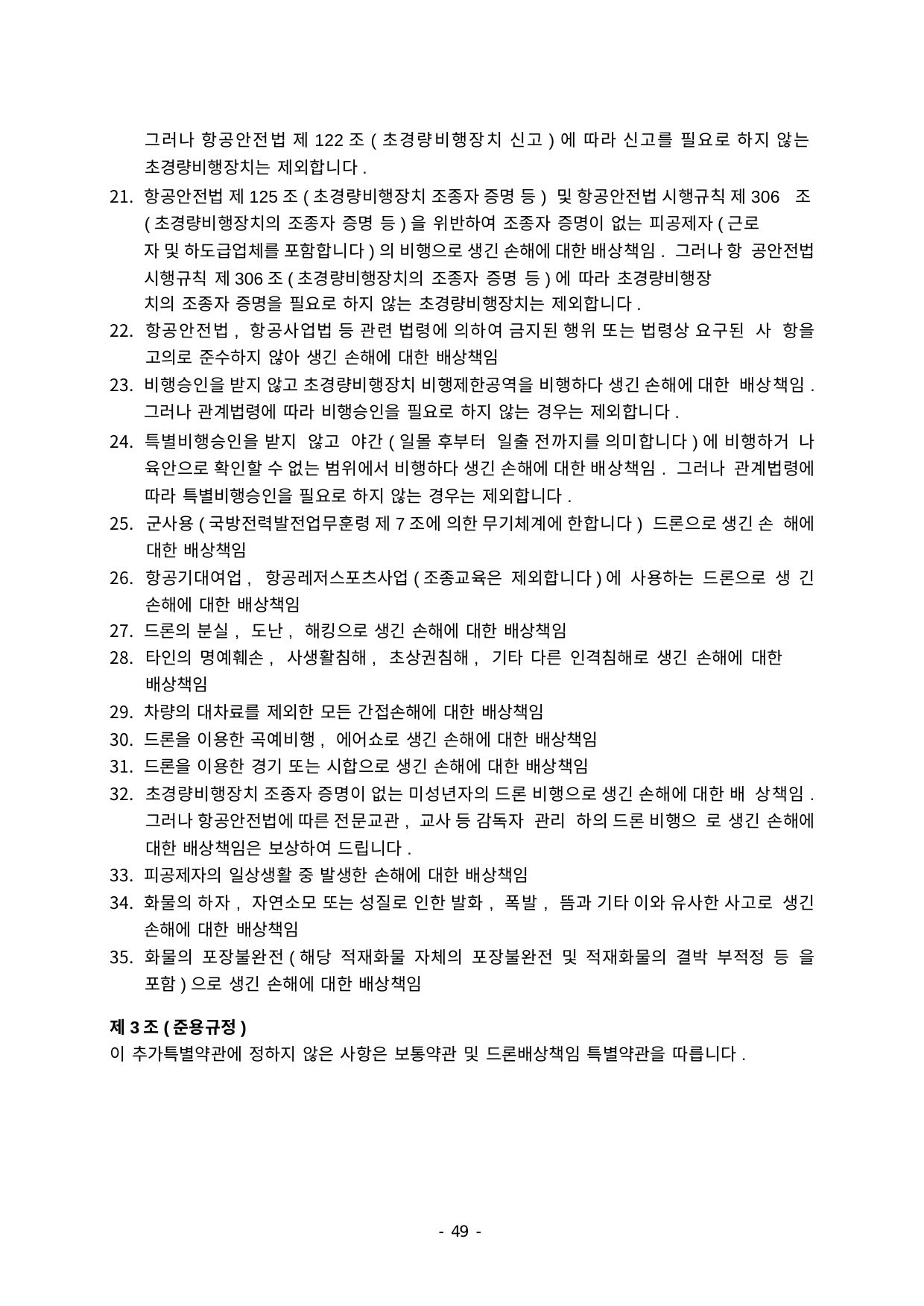

그러나 항공안전법 제122조(초경량비행장치 신고)에 따라 신고를 필요로 하지 않는  초경량비행장치는 제외합니다.
항공안전법 제125조(초경량비행장치 조종자 증명 등) 및 항공안전법 시행규칙 제306  조(초경량비행장치의 조종자 증명 등)을 위반하여 조종자 증명이 없는 피공제자(근로
자 및 하도급업체를 포함합니다)의 비행으로 생긴 손해에 대한 배상책임. 그러나 항  공안전법 시행규칙 제306조(초경량비행장치의 조종자 증명 등)에 따라 초경량비행장
치의 조종자 증명을 필요로 하지 않는 초경량비행장치는 제외합니다.
항공안전법, 항공사업법 등 관련 법령에 의하여 금지된 행위 또는 법령상 요구된 사  항을 고의로 준수하지 않아 생긴 손해에 대한 배상책임
비행승인을 받지 않고 초경량비행장치 비행제한공역을 비행하다 생긴 손해에 대한  배상책임. 그러나 관계법령에 따라 비행승인을 필요로 하지 않는 경우는 제외합니다.
특별비행승인을 받지 않고 야간(일몰 후부터 일출 전까지를 의미합니다)에 비행하거  나 육안으로 확인할 수 없는 범위에서 비행하다 생긴 손해에 대한 배상책임. 그러나  관계법령에 따라 특별비행승인을 필요로 하지 않는 경우는 제외합니다.
군사용(국방전력발전업무훈령 제7조에 의한 무기체계에 한합니다) 드론으로 생긴 손  해에 대한 배상책임
항공기대여업, 항공레저스포츠사업(조종교육은 제외합니다)에 사용하는 드론으로 생  긴 손해에 대한 배상책임
드론의 분실, 도난, 해킹으로 생긴 손해에 대한 배상책임
타인의 명예훼손, 사생활침해, 초상권침해, 기타 다른 인격침해로 생긴 손해에 대한  배상책임
차량의 대차료를 제외한 모든 간접손해에 대한 배상책임
드론을 이용한 곡예비행, 에어쇼로 생긴 손해에 대한 배상책임
드론을 이용한 경기 또는 시합으로 생긴 손해에 대한 배상책임
초경량비행장치 조종자 증명이 없는 미성년자의 드론 비행으로 생긴 손해에 대한 배  상책임. 그러나 항공안전법에 따른 전문교관, 교사 등 감독자 관리 하의 드론 비행으  로 생긴 손해에 대한 배상책임은 보상하여 드립니다.
피공제자의 일상생활 중 발생한 손해에 대한 배상책임
화물의 하자, 자연소모 또는 성질로 인한 발화, 폭발, 뜸과 기타 이와 유사한 사고로  생긴 손해에 대한 배상책임
화물의 포장불완전(해당 적재화물 자체의 포장불완전 및 적재화물의 결박 부적정 등  을 포함)으로 생긴 손해에 대한 배상책임

제3조(준용규정)
이 추가특별약관에 정하지 않은 사항은 보통약관 및 드론배상책임 특별약관을 따릅니다.
- 49 -